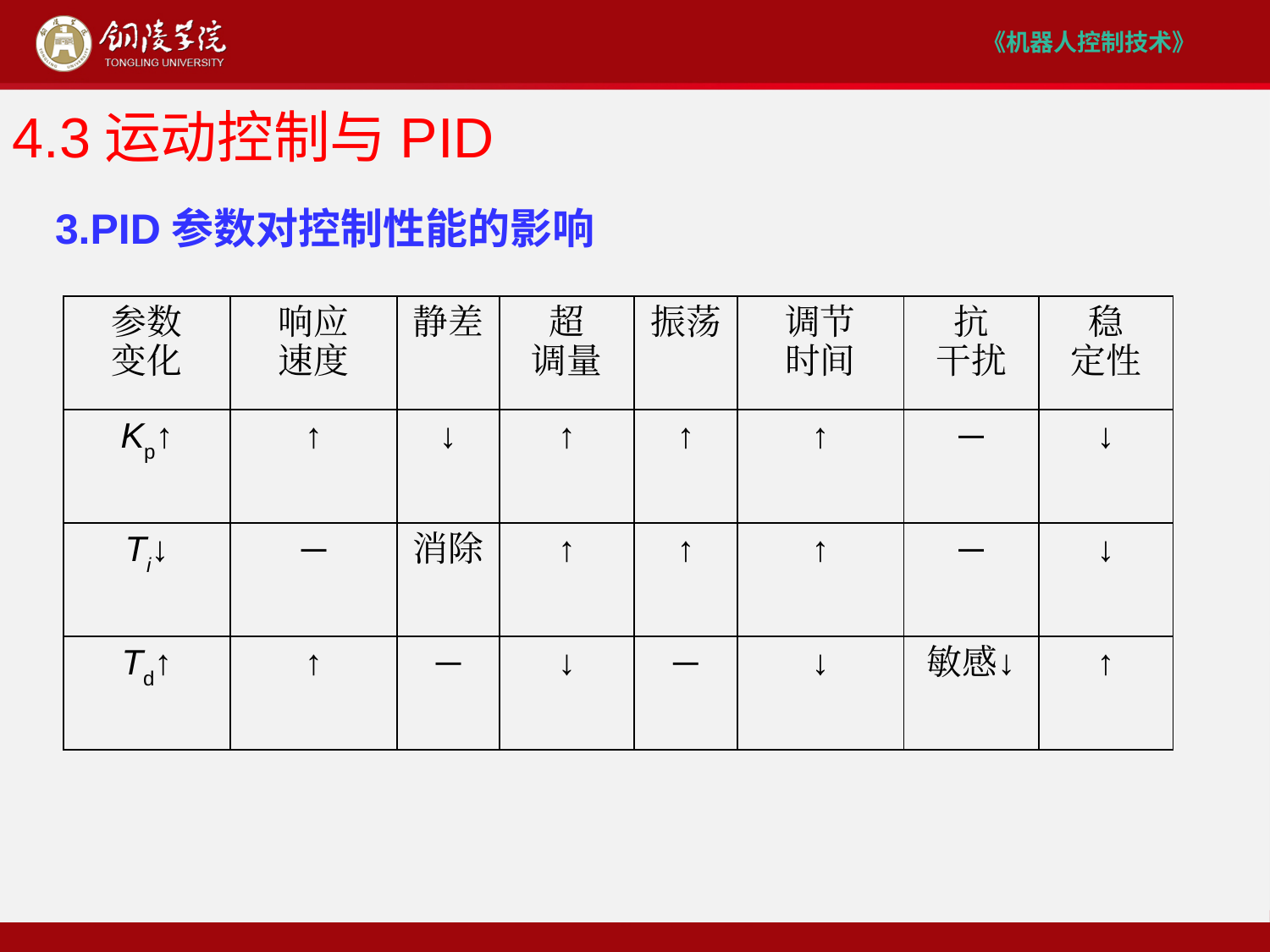

# 4.3运动控制与PID
3.PID参数对控制性能的影响

| 参数 变化 | 响应 速度 | 静差 | 超 调量 | 振荡 | 调节 时间 | 抗 干扰 | 稳 定性 |
| --- | --- | --- | --- | --- | --- | --- | --- |
| Kp↑ | ↑ | ↓ | ↑ | ↑ | ↑ | ─ | ↓ |
| Ti↓ | ─ | 消除 | ↑ | ↑ | ↑ | ─ | ↓ |
| Td↑ | ↑ | ─ | ↓ | ─ | ↓ | 敏感↓ | ↑ |